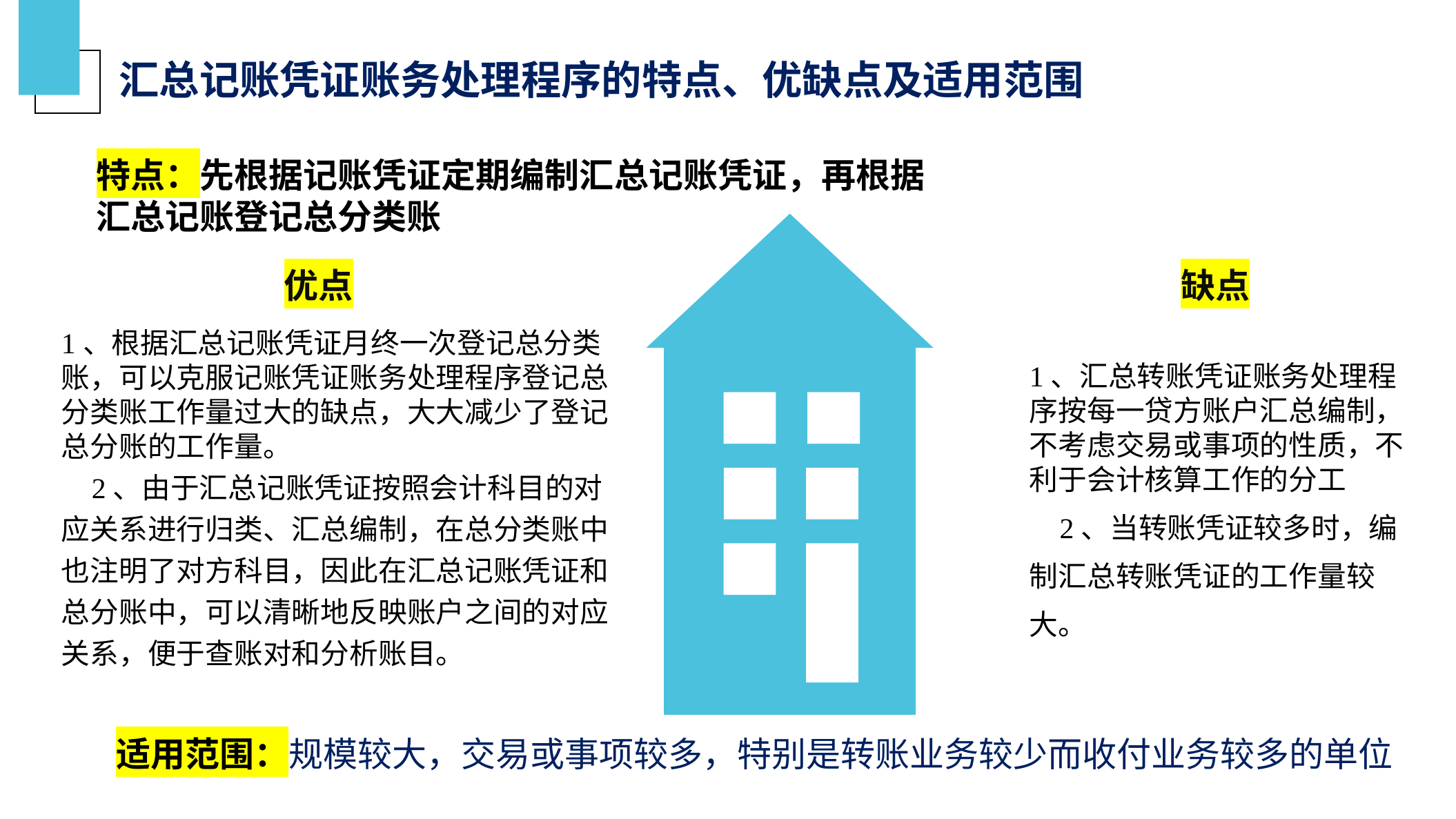

汇总记账凭证账务处理程序的特点、优缺点及适用范围
特点：先根据记账凭证定期编制汇总记账凭证，再根据汇总记账登记总分类账

优点
缺点
1、根据汇总记账凭证月终一次登记总分类账，可以克服记账凭证账务处理程序登记总分类账工作量过大的缺点，大大减少了登记总分账的工作量。2、由于汇总记账凭证按照会计科目的对应关系进行归类、汇总编制，在总分类账中也注明了对方科目，因此在汇总记账凭证和总分账中，可以清晰地反映账户之间的对应关系，便于查账对和分析账目。
1、汇总转账凭证账务处理程序按每一贷方账户汇总编制，不考虑交易或事项的性质，不利于会计核算工作的分工2、当转账凭证较多时，编制汇总转账凭证的工作量较大。
适用范围：规模较大，交易或事项较多，特别是转账业务较少而收付业务较多的单位